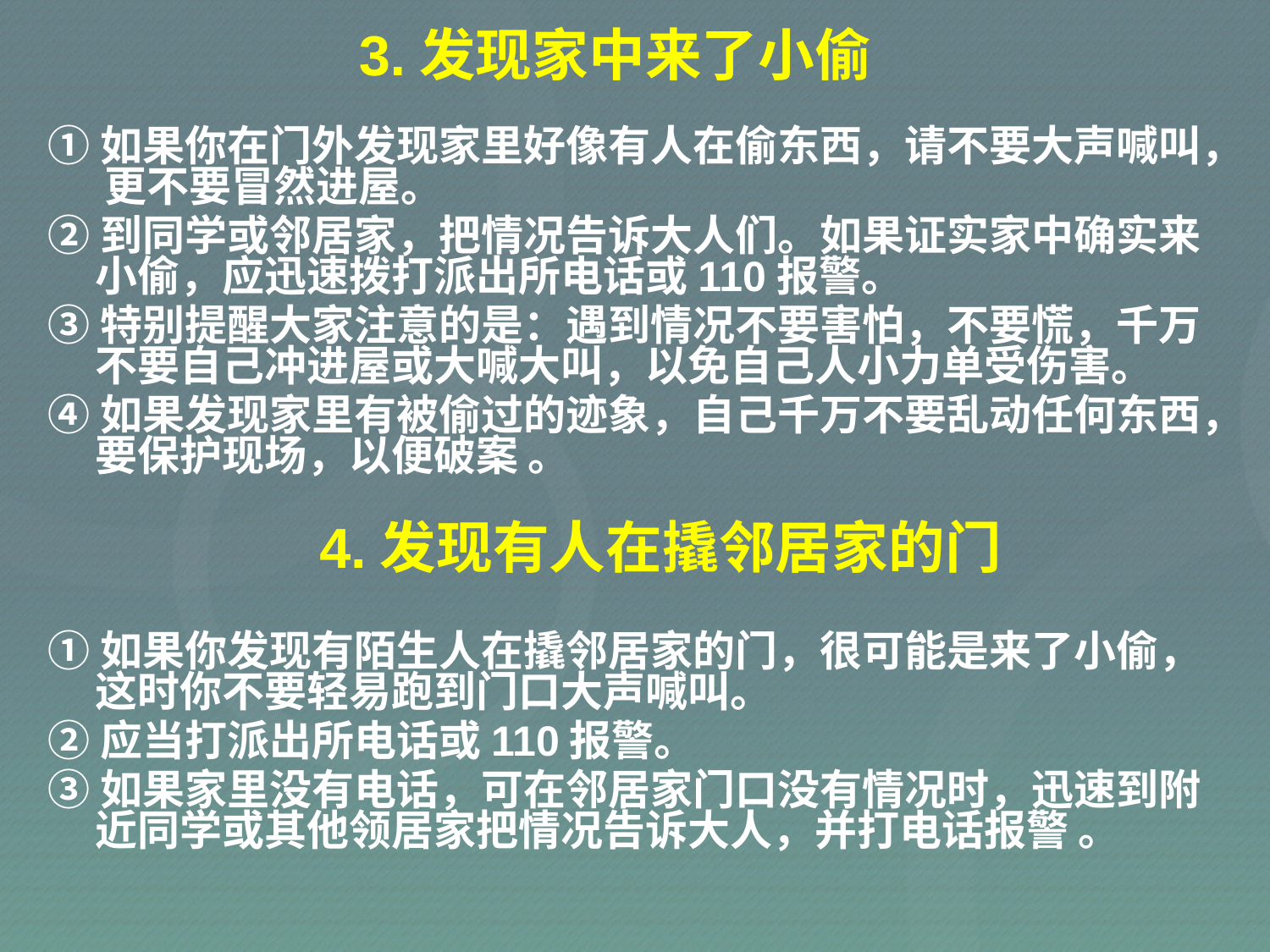

3.发现家中来了小偷

①如果你在门外发现家里好像有人在偷东西，请不要大声喊叫， 更不要冒然进屋。
②到同学或邻居家，把情况告诉大人们。如果证实家中确实来小偷，应迅速拨打派出所电话或110报警。
③特别提醒大家注意的是：遇到情况不要害怕，不要慌，千万不要自己冲进屋或大喊大叫，以免自己人小力单受伤害。
④如果发现家里有被偷过的迹象，自己千万不要乱动任何东西，要保护现场，以便破案 。

①如果你发现有陌生人在撬邻居家的门，很可能是来了小偷，这时你不要轻易跑到门口大声喊叫。
②应当打派出所电话或110报警。
③如果家里没有电话，可在邻居家门口没有情况时，迅速到附近同学或其他领居家把情况告诉大人，并打电话报警 。

4.发现有人在撬邻居家的门